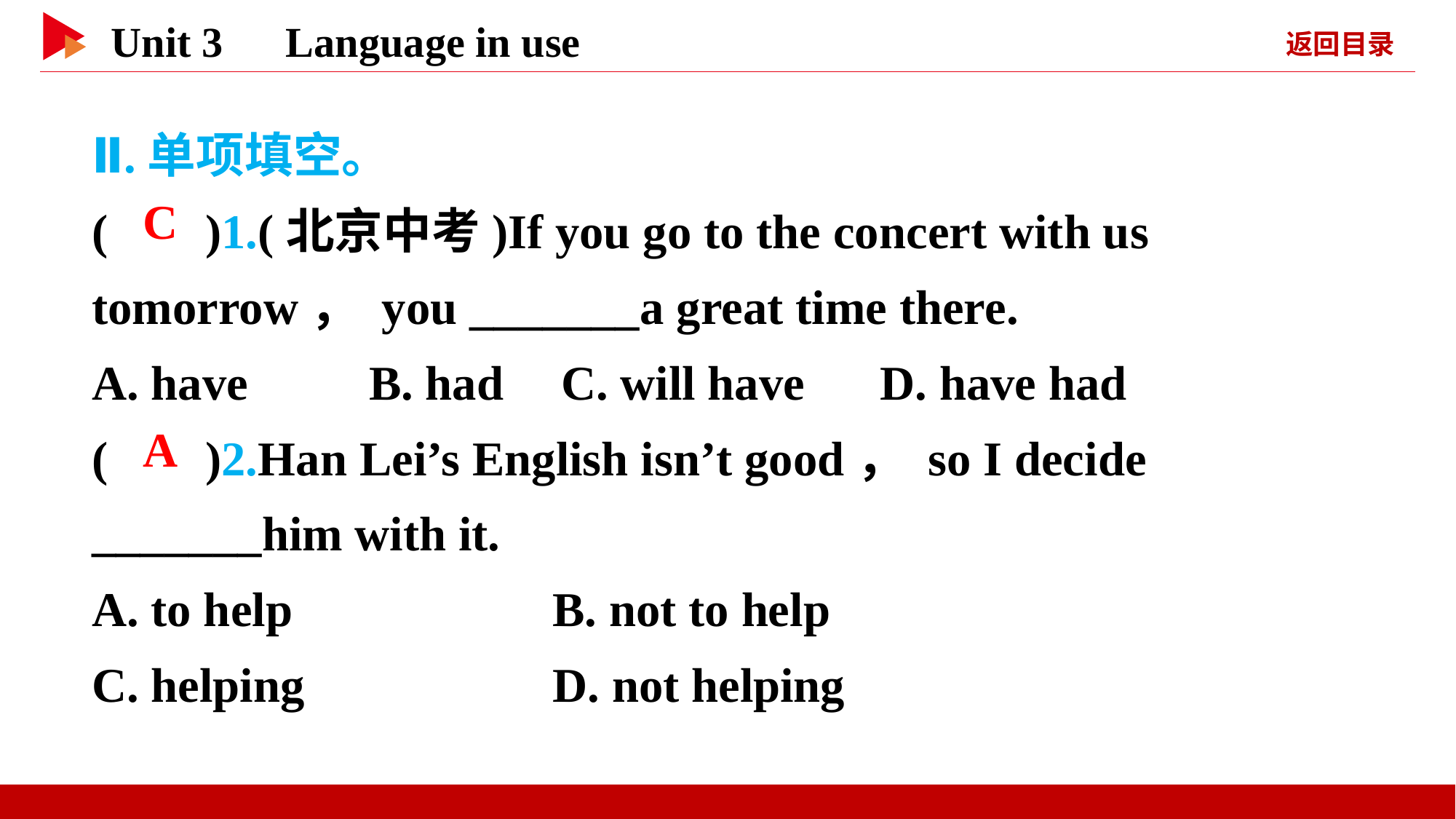

Ⅱ.单项填空。
(        )1.(北京中考)If you go to the concert with us tomorrow， you _______a great time there.
A. have　　B. had	   C. will have   	  D. have had
(        )2.Han Lei’s English isn’t good， so I decide _______him with it.
A. to help               	  B. not to help
C. helping               	  D. not helping
   C
   A